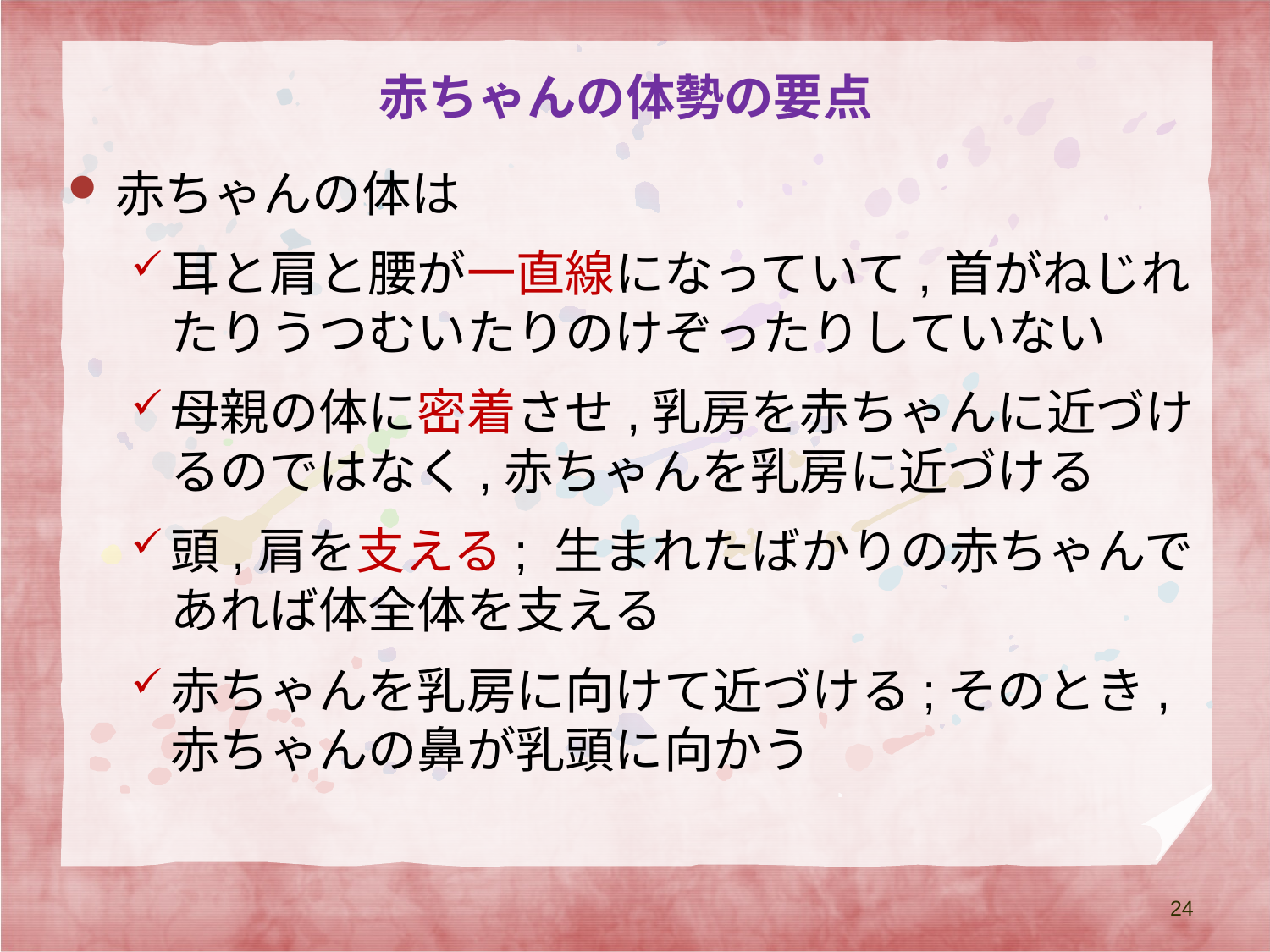

# 赤ちゃんの体勢の要点
赤ちゃんの体は
耳と肩と腰が一直線になっていて,首がねじれたりうつむいたりのけぞったりしていない
母親の体に密着させ,乳房を赤ちゃんに近づけるのではなく,赤ちゃんを乳房に近づける
頭,肩を支える; 生まれたばかりの赤ちゃんであれば体全体を支える
赤ちゃんを乳房に向けて近づける;そのとき,赤ちゃんの鼻が乳頭に向かう
24